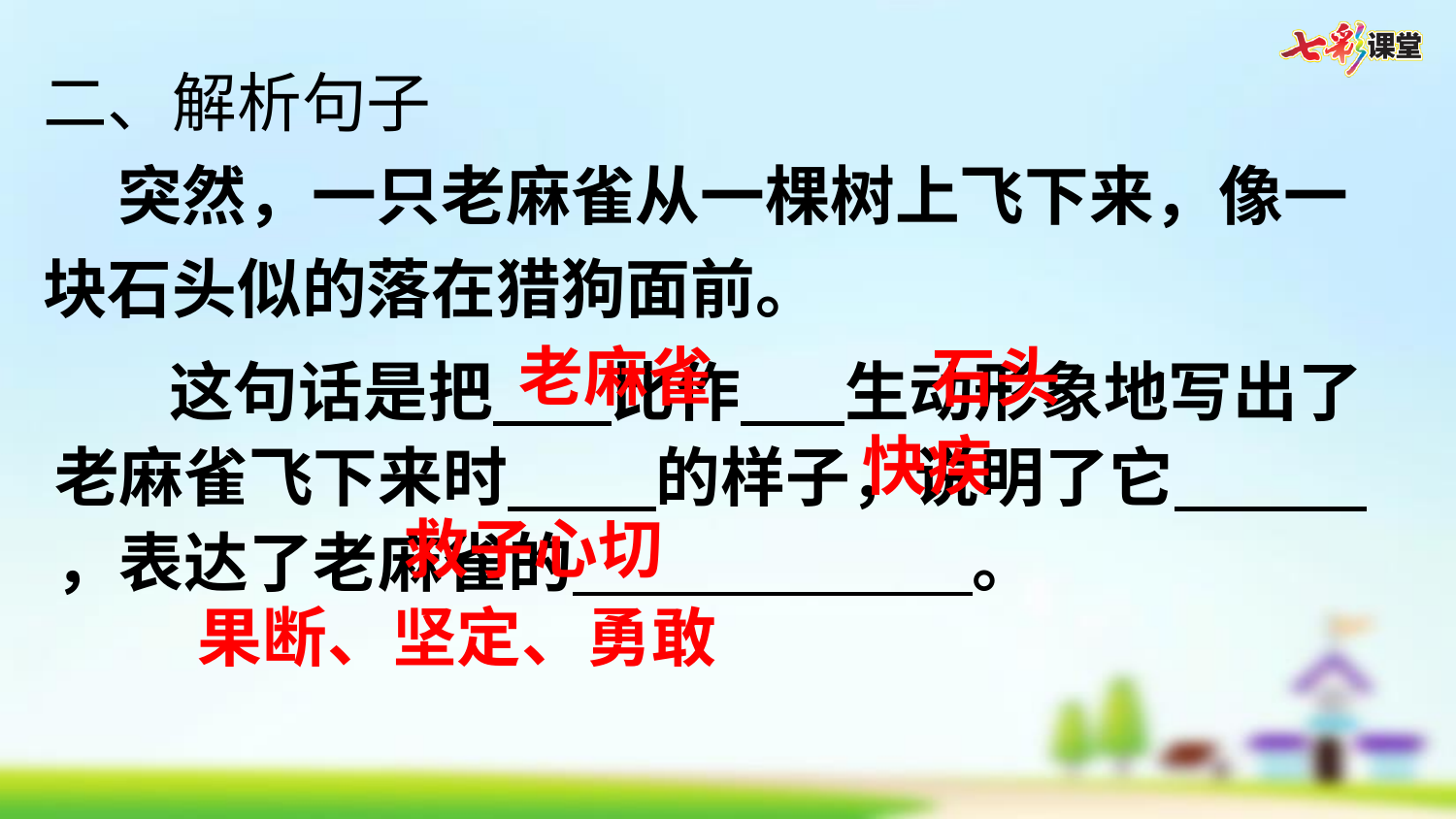

二、解析句子
    突然，一只老麻雀从一棵树上飞下来，像一块石头似的落在猎狗面前。
老麻雀
石头
这句话是把        比作       生动形象地写出了老麻雀飞下来时          的样子，说明了它              ，表达了老麻雀的                           。
快疾
救子心切
果断、坚定、勇敢